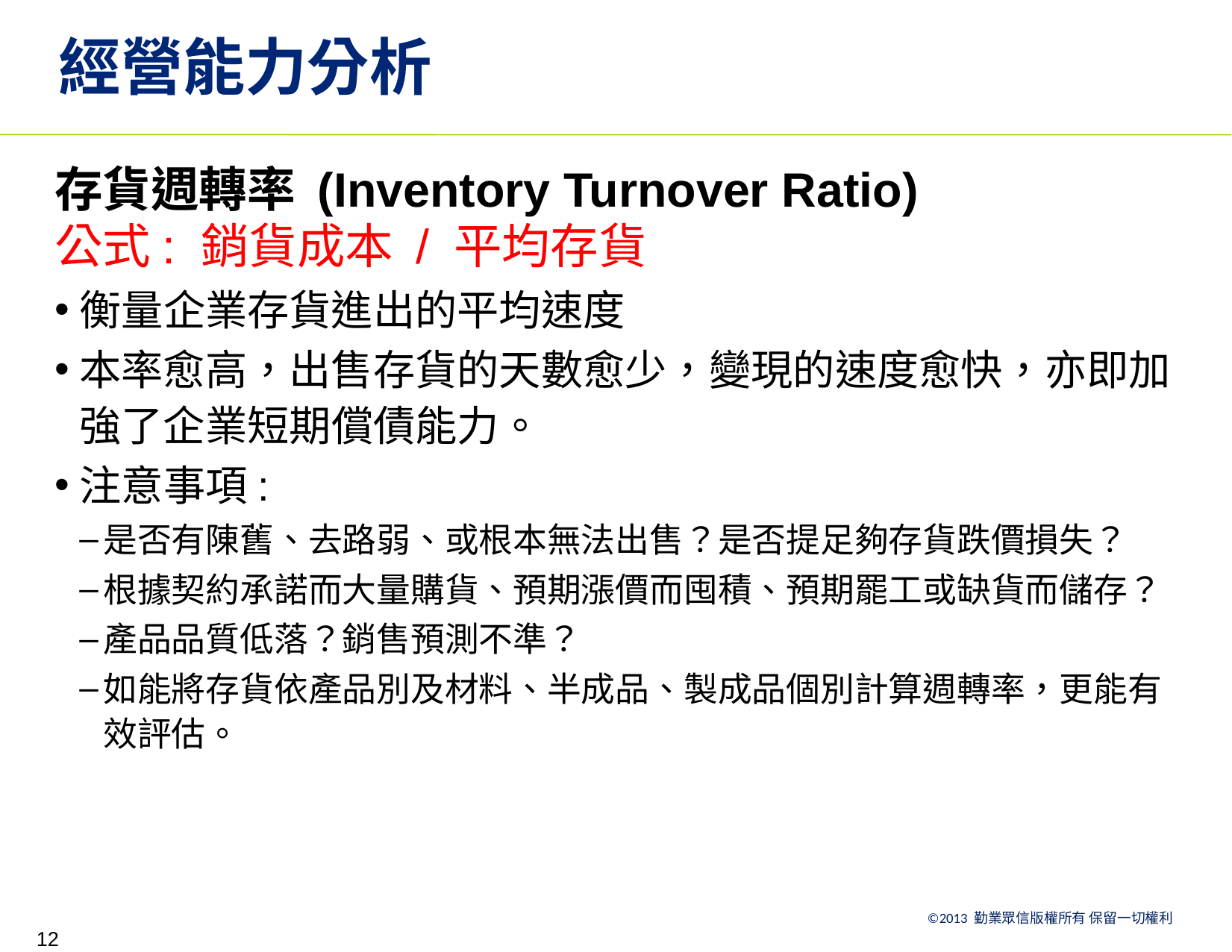

# 經營能力分析
存貨週轉率 (Inventory Turnover Ratio)
公式: 銷貨成本 / 平均存貨
衡量企業存貨進出的平均速度
本率愈高，出售存貨的天數愈少，變現的速度愈快，亦即加強了企業短期償債能力。
注意事項:
是否有陳舊、去路弱、或根本無法出售？是否提足夠存貨跌價損失？
根據契約承諾而大量購貨、預期漲價而囤積、預期罷工或缺貨而儲存？
產品品質低落？銷售預測不準？
如能將存貨依產品別及材料、半成品、製成品個別計算週轉率，更能有效評估。
12